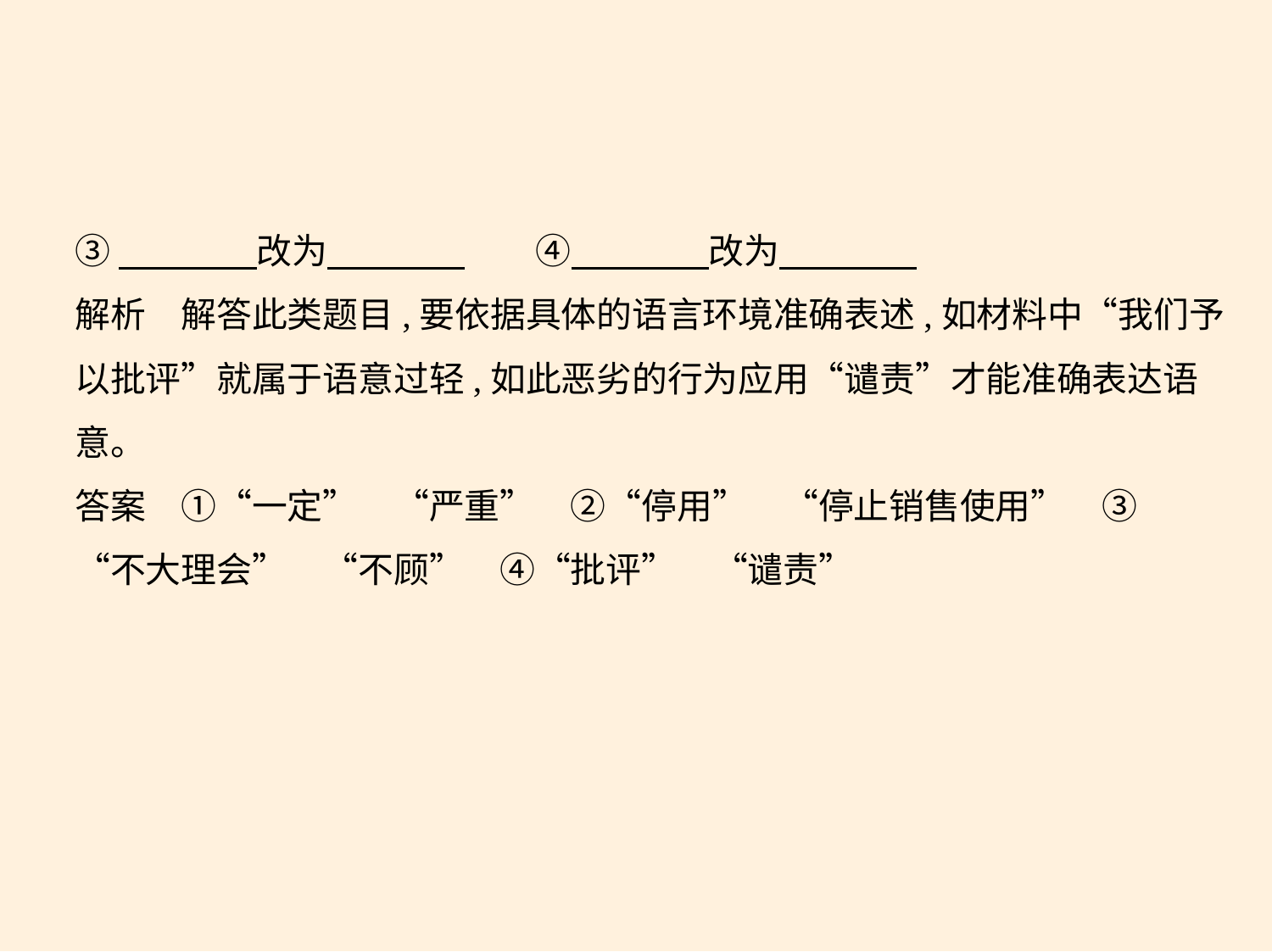

③　　　    改为　　　    　　④　　　    改为
解析　解答此类题目,要依据具体的语言环境准确表述,如材料中“我们予
以批评”就属于语意过轻,如此恶劣的行为应用“谴责”才能准确表达语
意。
答案　①“一定”　“严重”　②“停用”　“停止销售使用”　③
“不大理会”　“不顾”　④“批评”　“谴责”